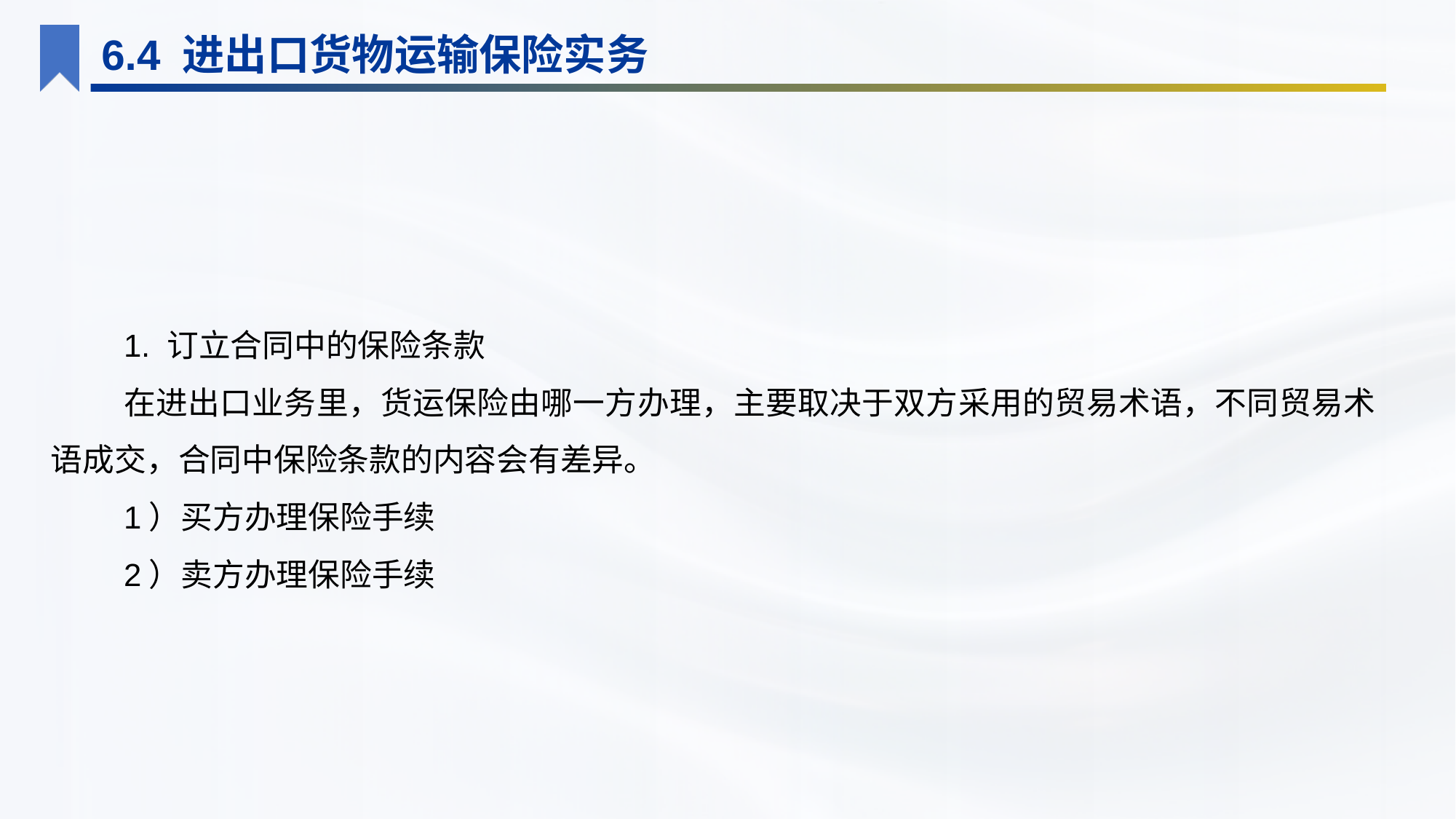

6.4 进出口货物运输保险实务
1. 订立合同中的保险条款
在进出口业务里，货运保险由哪一方办理，主要取决于双方采用的贸易术语，不同贸易术语成交，合同中保险条款的内容会有差异。
1）买方办理保险手续
2）卖方办理保险手续